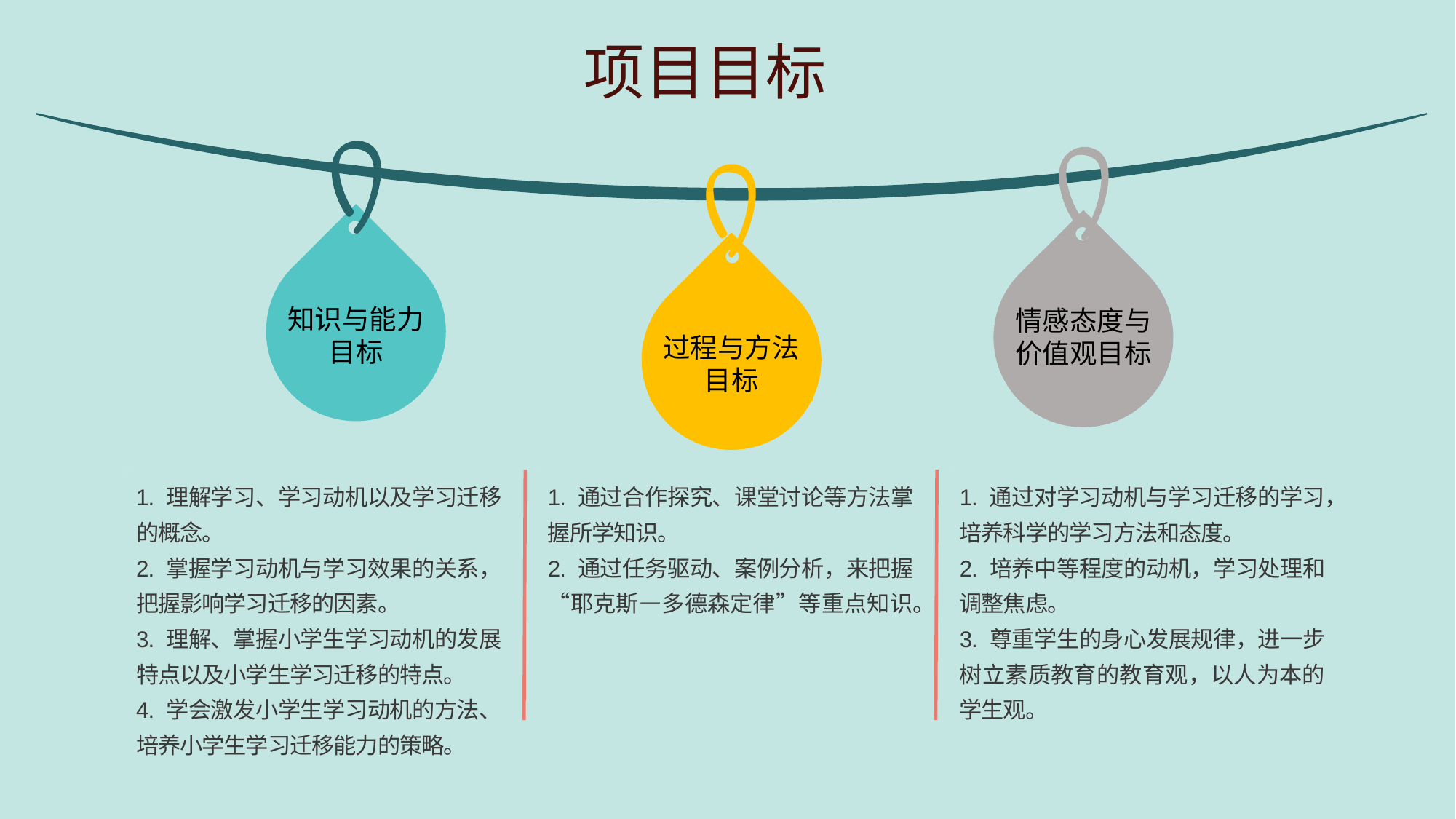

项目目标

知识与能力目标

情感态度与价值观目标

过程与方法目标
1. 理解学习、学习动机以及学习迁移的概念。
2. 掌握学习动机与学习效果的关系，把握影响学习迁移的因素。
3. 理解、掌握小学生学习动机的发展特点以及小学生学习迁移的特点。
4. 学会激发小学生学习动机的方法、培养小学生学习迁移能力的策略。
1. 通过合作探究、课堂讨论等方法掌握所学知识。
2. 通过任务驱动、案例分析，来把握“耶克斯—多德森定律”等重点知识。
1. 通过对学习动机与学习迁移的学习，培养科学的学习方法和态度。
2. 培养中等程度的动机，学习处理和调整焦虑。
3. 尊重学生的身心发展规律，进一步树立素质教育的教育观，以人为本的学生观。